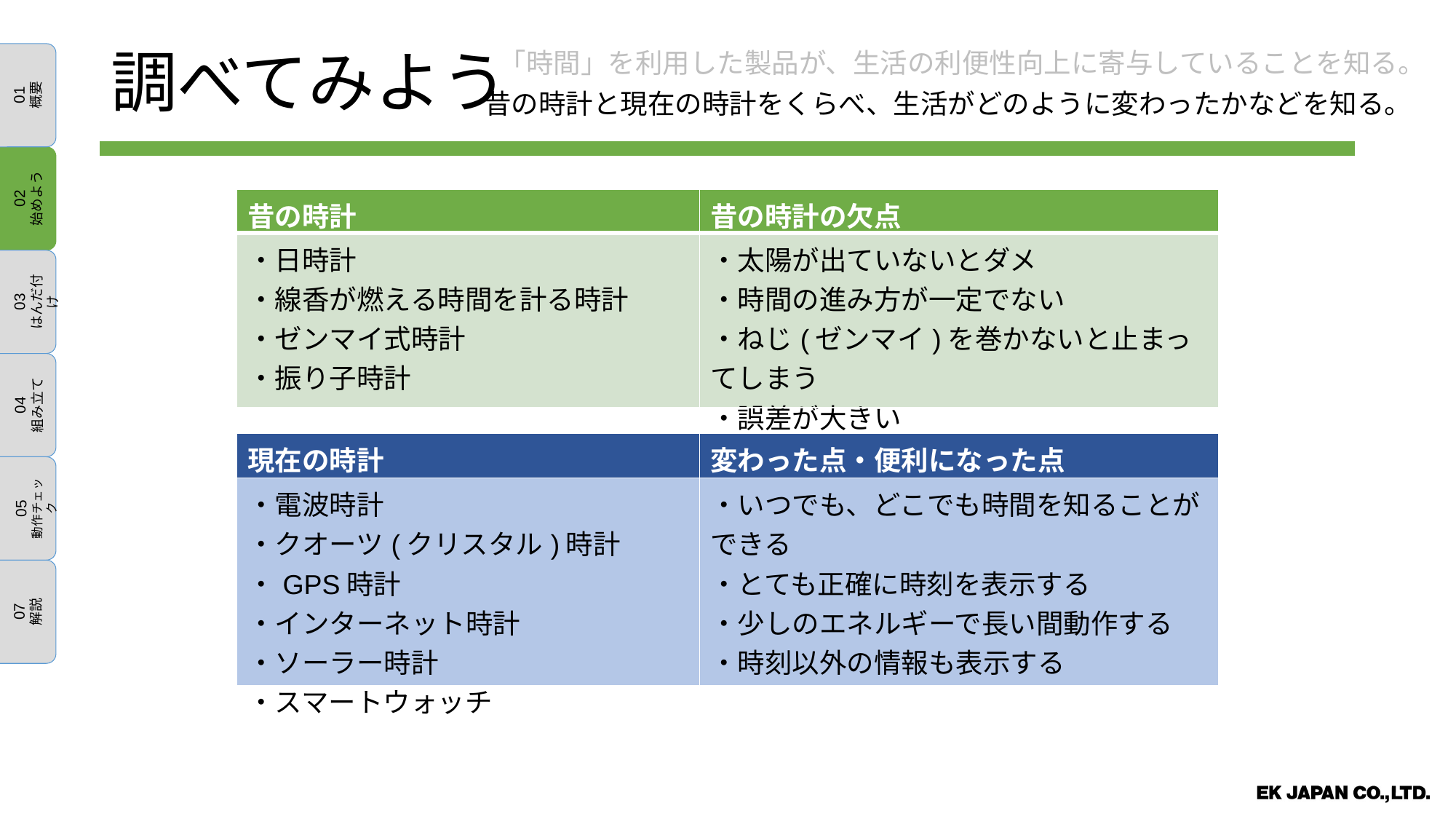

「時間」を利用した製品が、生活の利便性向上に寄与していることを知る。

01
概要

02
始めよう

03
はんだ付け

04
組み立て

05
動作チェック

07
解説
調べてみよう
昔の時計と現在の時計をくらべ、生活がどのように変わったかなどを知る。
| 昔の時計 | 昔の時計の欠点 |
| --- | --- |
| ・日時計 ・線香が燃える時間を計る時計 ・ゼンマイ式時計 ・振り子時計 | ・太陽が出ていないとダメ ・時間の進み方が一定でない ・ねじ(ゼンマイ)を巻かないと止まってしまう ・誤差が大きい |
|  |  |
| 現在の時計 | 変わった点・便利になった点 |
| ・電波時計 ・クオーツ(クリスタル)時計 ・GPS時計 ・インターネット時計 ・ソーラー時計 ・スマートウォッチ | ・いつでも、どこでも時間を知ることができる ・とても正確に時刻を表示する ・少しのエネルギーで長い間動作する ・時刻以外の情報も表示する |